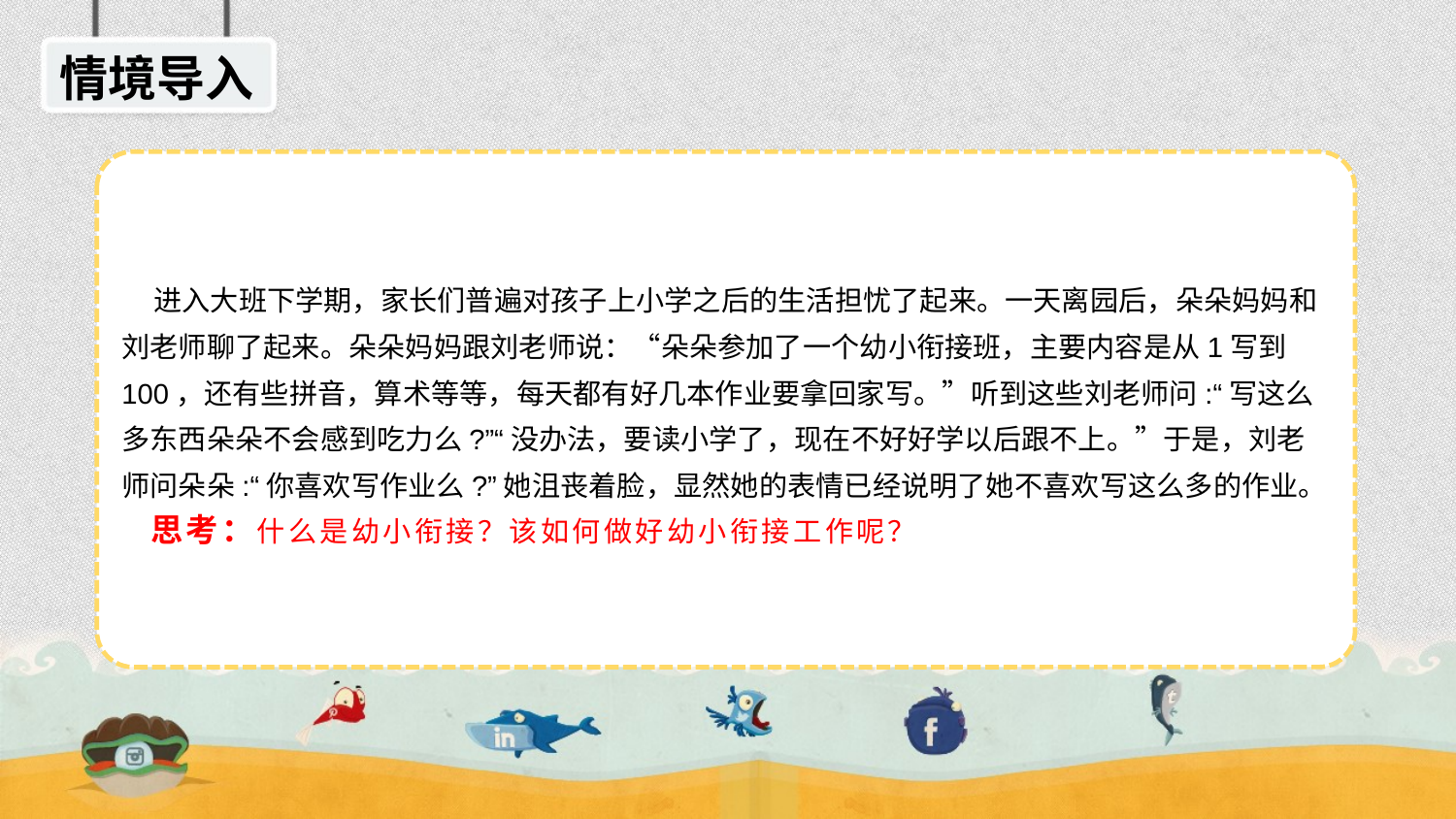

情境导入
    进入大班下学期，家长们普遍对孩子上小学之后的生活担忧了起来。一天离园后，朵朵妈妈和刘老师聊了起来。朵朵妈妈跟刘老师说：“朵朵参加了一个幼小衔接班，主要内容是从1写到100，还有些拼音，算术等等，每天都有好几本作业要拿回家写。”听到这些刘老师问:“写这么多东西朵朵不会感到吃力么?”“没办法，要读小学了，现在不好好学以后跟不上。”于是，刘老师问朵朵:“你喜欢写作业么?”她沮丧着脸，显然她的表情已经说明了她不喜欢写这么多的作业。
  思考：什么是幼小衔接？该如何做好幼小衔接工作呢？